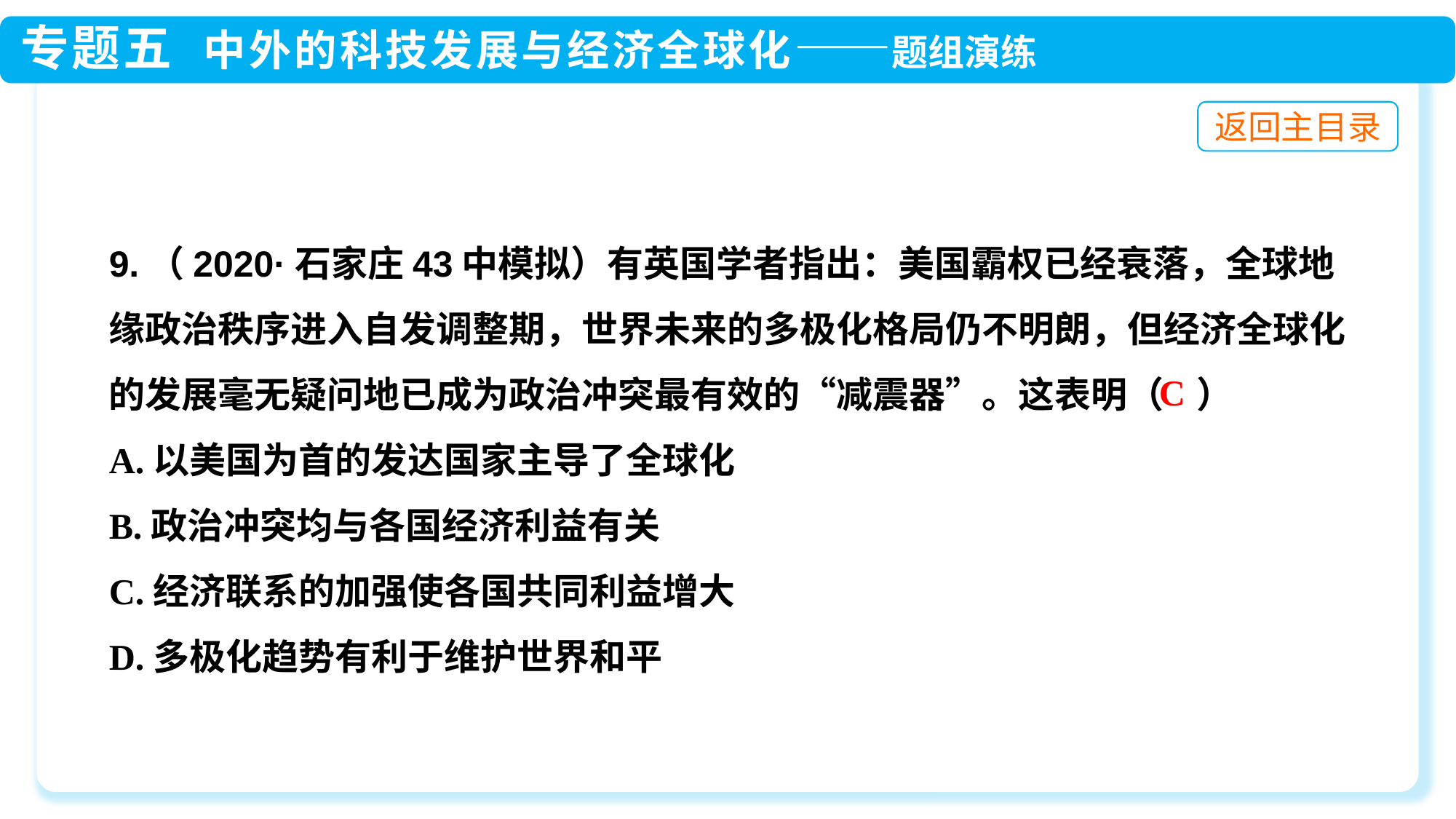

9.（2020·石家庄43中模拟）有英国学者指出：美国霸权已经衰落，全球地缘政治秩序进入自发调整期，世界未来的多极化格局仍不明朗，但经济全球化的发展毫无疑问地已成为政治冲突最有效的“减震器”。这表明（    ）
A.以美国为首的发达国家主导了全球化
B.政治冲突均与各国经济利益有关
C.经济联系的加强使各国共同利益增大
D.多极化趋势有利于维护世界和平
C